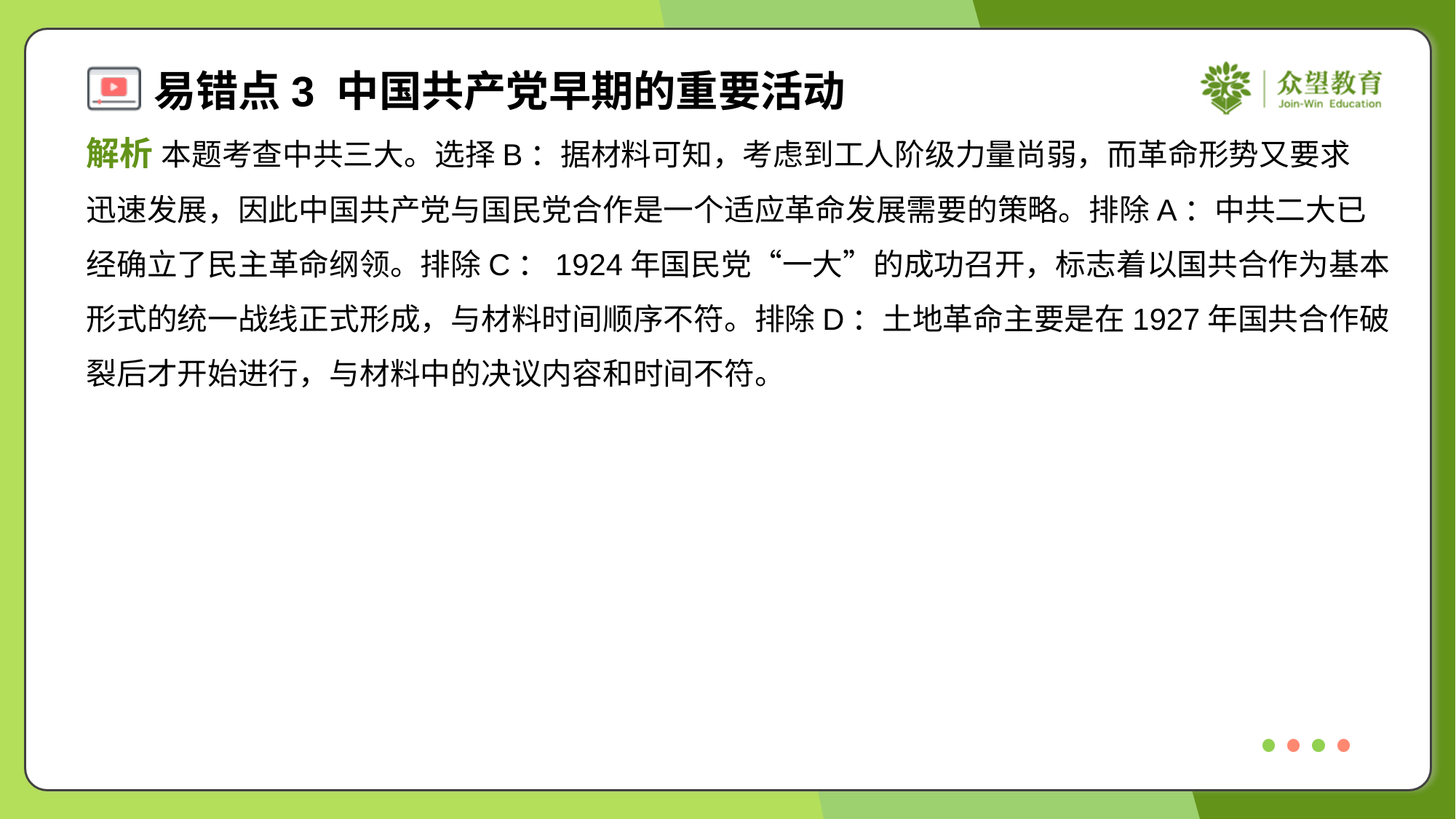

解析 本题考查中共三大。选择B：据材料可知，考虑到工人阶级力量尚弱，而革命形势又要求
迅速发展，因此中国共产党与国民党合作是一个适应革命发展需要的策略。排除A：中共二大已
经确立了民主革命纲领。排除C：1924年国民党“一大”的成功召开，标志着以国共合作为基本
形式的统一战线正式形成，与材料时间顺序不符。排除D：土地革命主要是在1927年国共合作破
裂后才开始进行，与材料中的决议内容和时间不符。